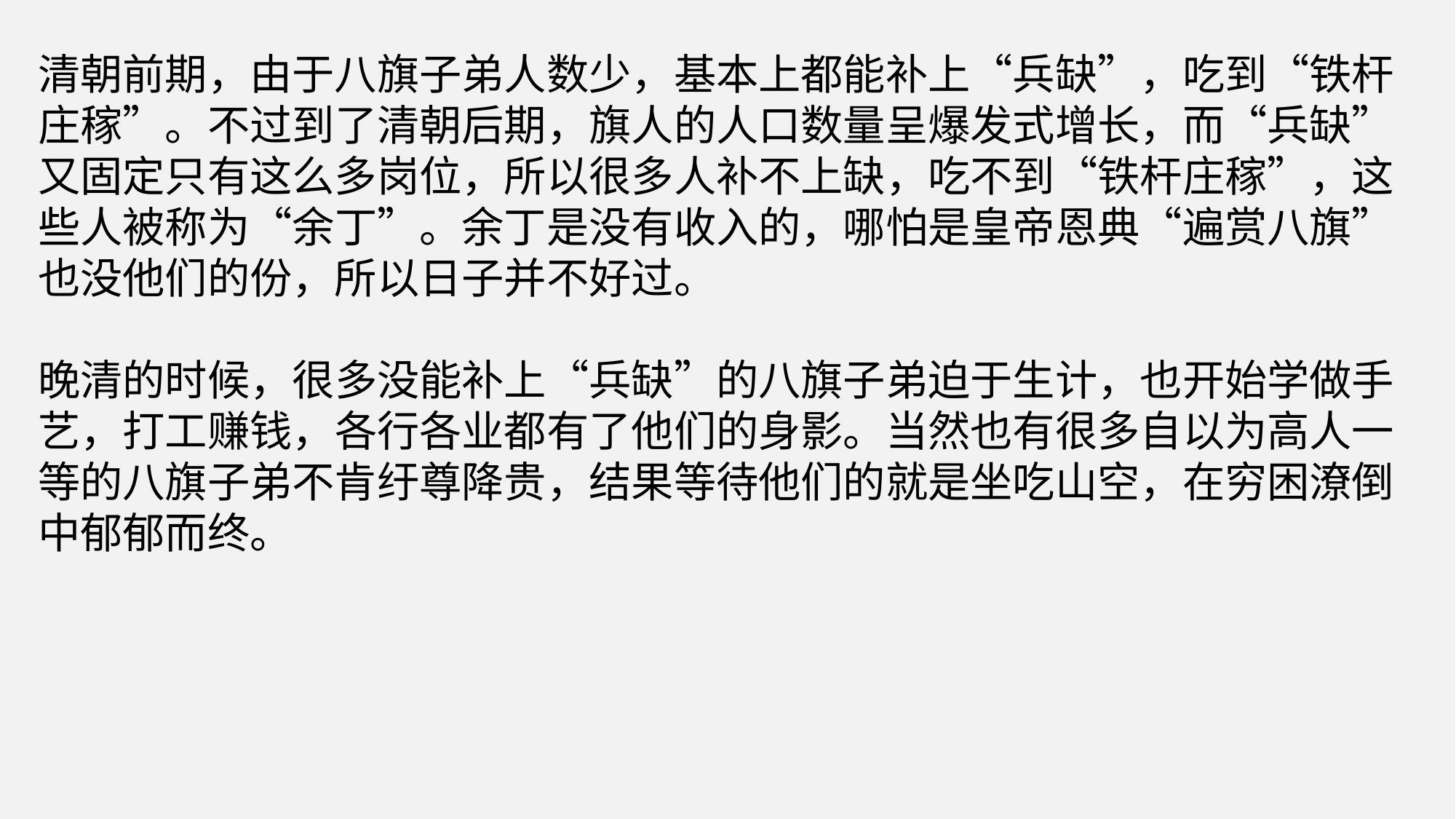

清朝前期，由于八旗子弟人数少，基本上都能补上“兵缺”，吃到“铁杆庄稼”。不过到了清朝后期，旗人的人口数量呈爆发式增长，而“兵缺”又固定只有这么多岗位，所以很多人补不上缺，吃不到“铁杆庄稼”，这些人被称为“余丁”。余丁是没有收入的，哪怕是皇帝恩典“遍赏八旗”也没他们的份，所以日子并不好过。

晚清的时候，很多没能补上“兵缺”的八旗子弟迫于生计，也开始学做手艺，打工赚钱，各行各业都有了他们的身影。当然也有很多自以为高人一等的八旗子弟不肯纡尊降贵，结果等待他们的就是坐吃山空，在穷困潦倒中郁郁而终。